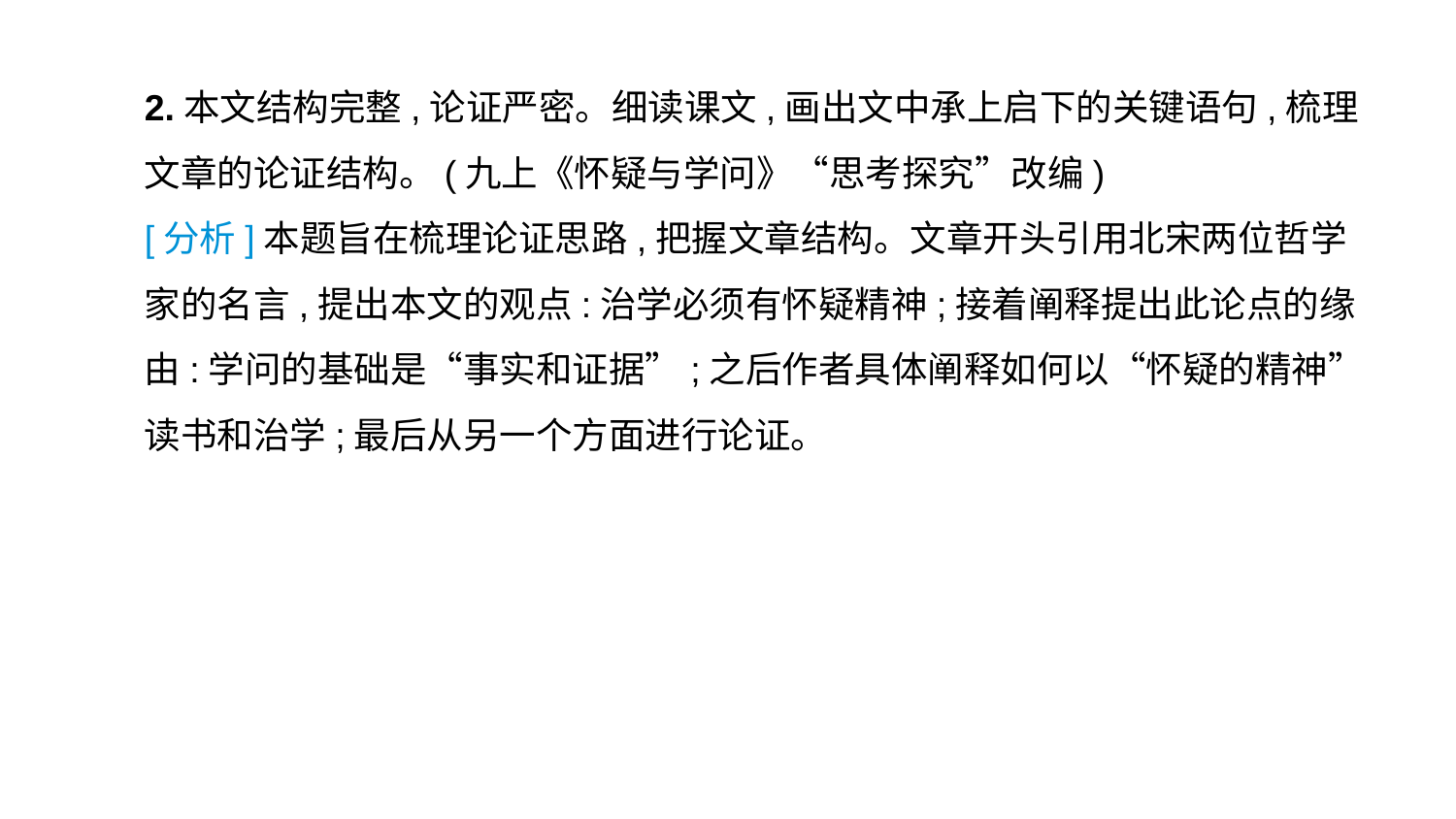

2.本文结构完整,论证严密。细读课文,画出文中承上启下的关键语句,梳理文章的论证结构。(九上《怀疑与学问》“思考探究”改编)
[分析]本题旨在梳理论证思路,把握文章结构。文章开头引用北宋两位哲学家的名言,提出本文的观点:治学必须有怀疑精神;接着阐释提出此论点的缘由:学问的基础是“事实和证据”;之后作者具体阐释如何以“怀疑的精神”读书和治学;最后从另一个方面进行论证。